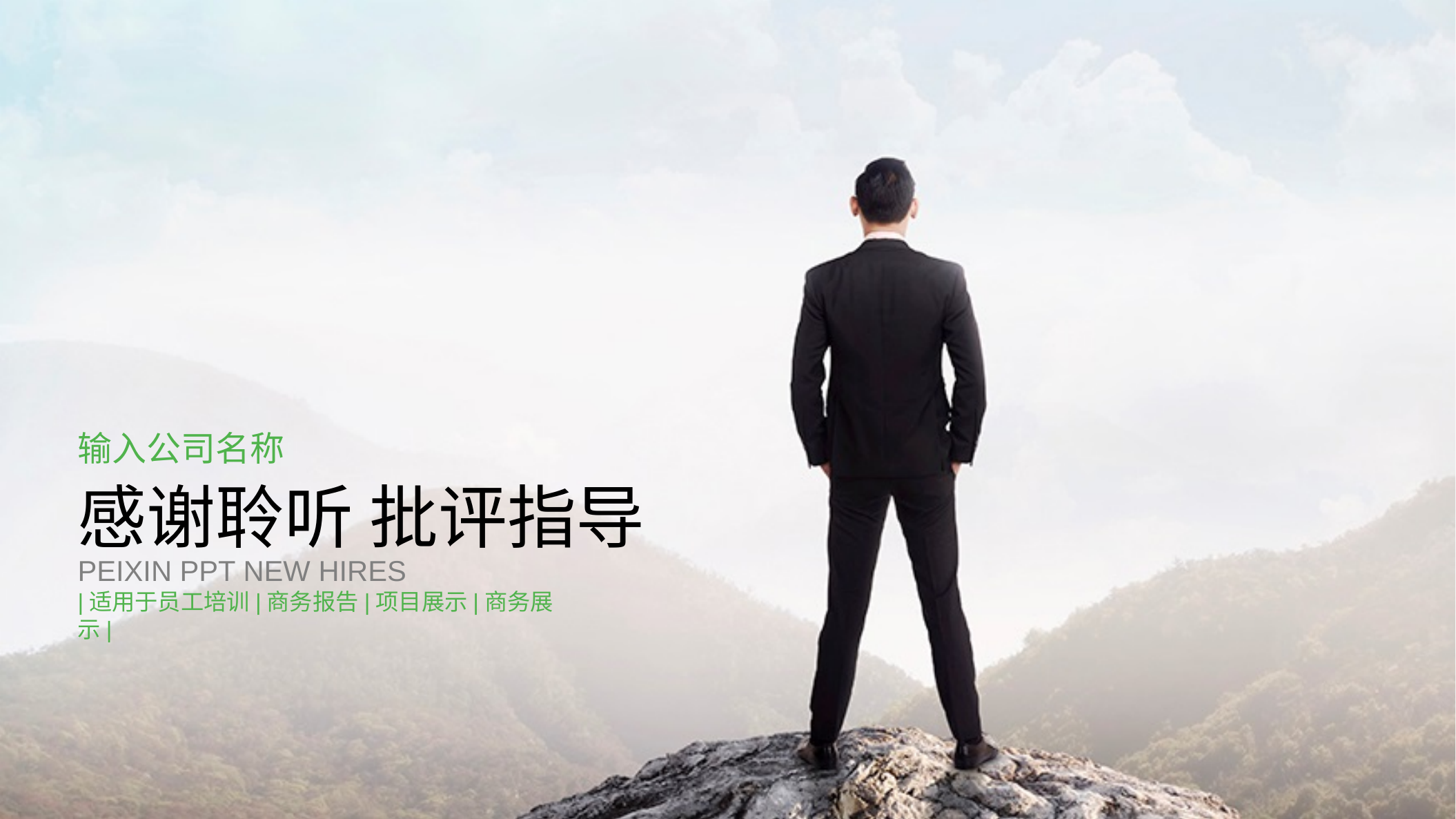

输入公司名称
感谢聆听 批评指导
PEIXIN PPT NEW HIRES
|适用于员工培训|商务报告|项目展示|商务展示|